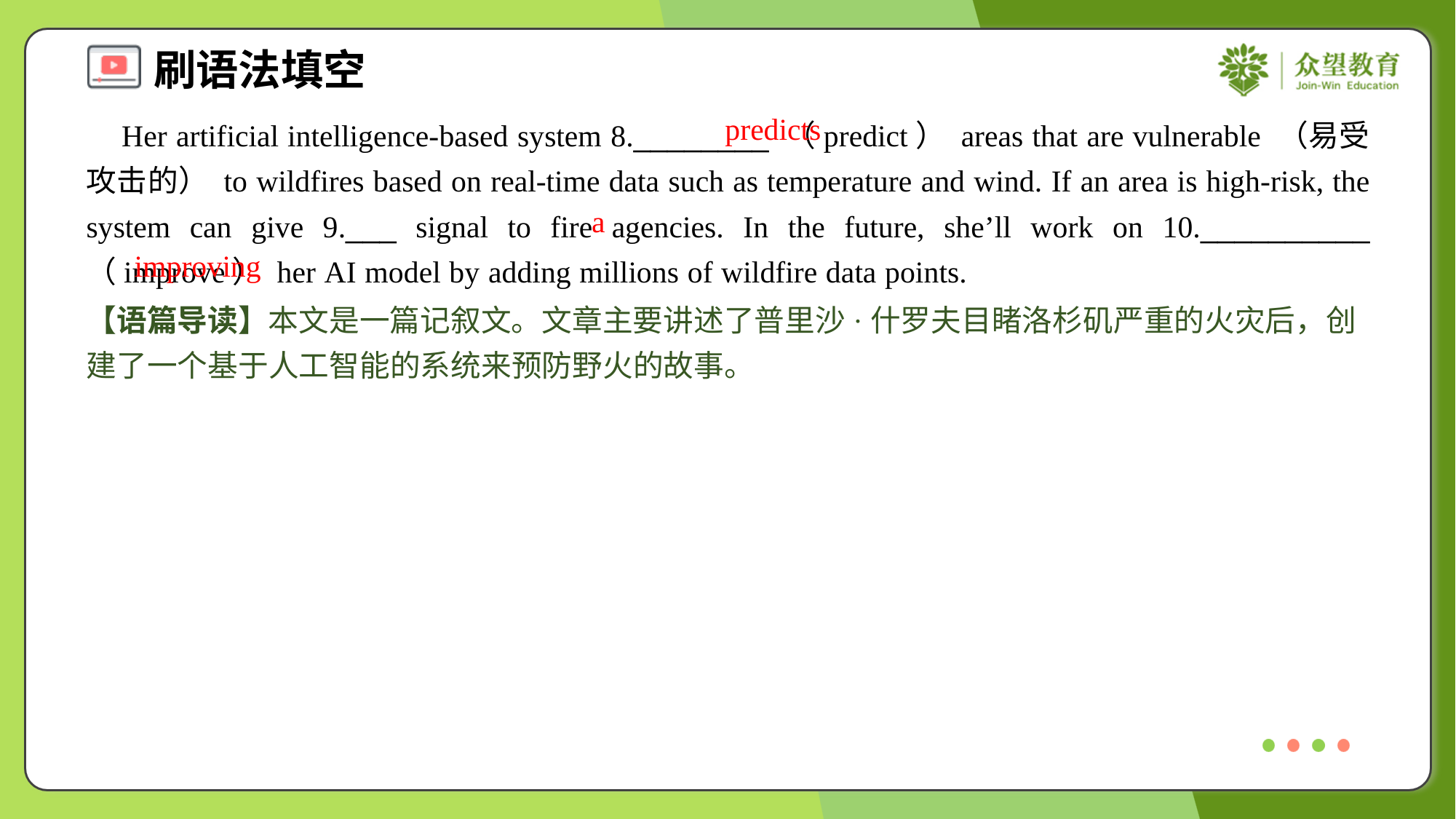

predicts
    Her artificial intelligence-based system 8.________ （predict） areas that are vulnerable （易受攻击的） to wildfires based on real-time data such as temperature and wind. If an area is high-risk, the system can give 9.___ signal to fire agencies. In the future, she’ll work on 10.__________ （improve） her AI model by adding millions of wildfire data points.
a
improving
【语篇导读】本文是一篇记叙文。文章主要讲述了普里沙·什罗夫目睹洛杉矶严重的火灾后，创建了一个基于人工智能的系统来预防野火的故事。